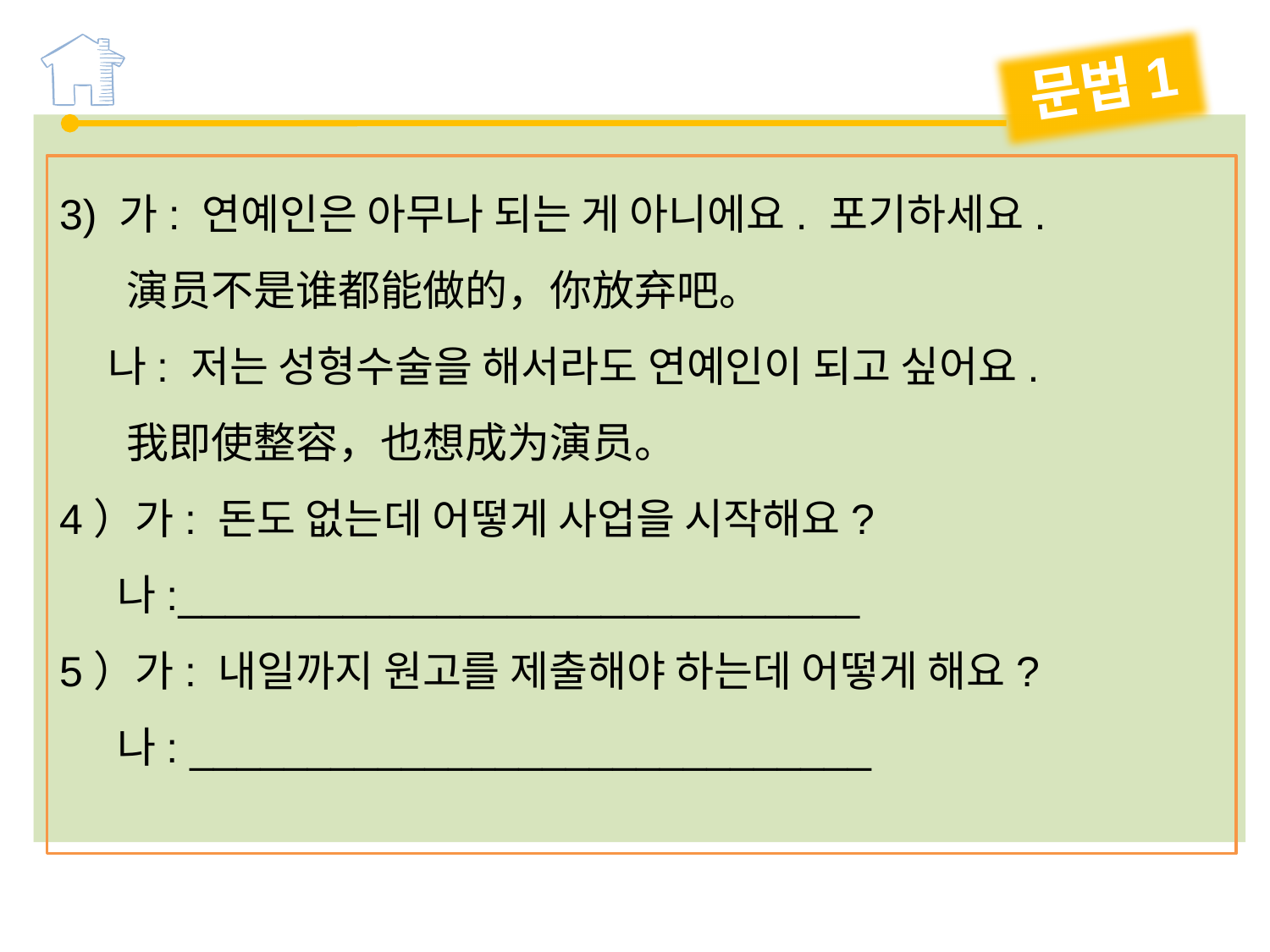

문법1

3) 가: 연예인은 아무나 되는 게 아니에요. 포기하세요.
      演员不是谁都能做的，你放弃吧。
    나: 저는 성형수술을 해서라도 연예인이 되고 싶어요.
      我即使整容，也想成为演员。
4）가: 돈도 없는데 어떻게 사업을 시작해요?
     나:_____________________________
5）가: 내일까지 원고를 제출해야 하는데 어떻게 해요?
     나: _____________________________